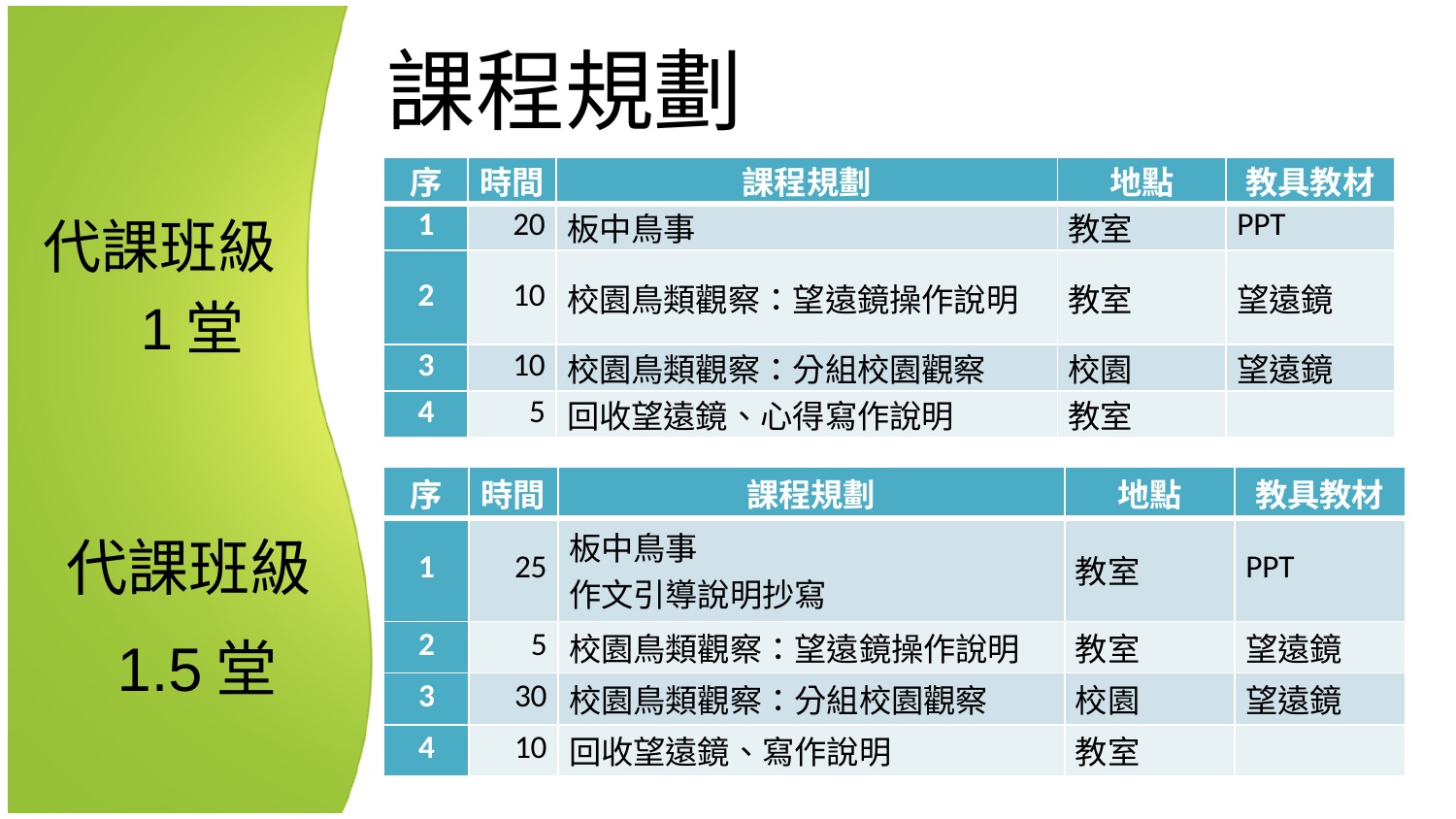

# 課程規劃
| 序 | 時間 | 課程規劃 | 地點 | 教具教材 |
| --- | --- | --- | --- | --- |
| 1 | 20 | 板中鳥事 | 教室 | PPT |
| 2 | 10 | 校園鳥類觀察：望遠鏡操作說明 | 教室 | 望遠鏡 |
| 3 | 10 | 校園鳥類觀察：分組校園觀察 | 校園 | 望遠鏡 |
| 4 | 5 | 回收望遠鏡、心得寫作說明 | 教室 |  |
代課班級
      1堂
| 序 | 時間 | 課程規劃 | 地點 | 教具教材 |
| --- | --- | --- | --- | --- |
| 1 | 25 | 板中鳥事 作文引導說明抄寫 | 教室 | PPT |
| 2 | 5 | 校園鳥類觀察：望遠鏡操作說明 | 教室 | 望遠鏡 |
| 3 | 30 | 校園鳥類觀察：分組校園觀察 | 校園 | 望遠鏡 |
| 4 | 10 | 回收望遠鏡、寫作說明 | 教室 |  |
代課班級
   1.5堂